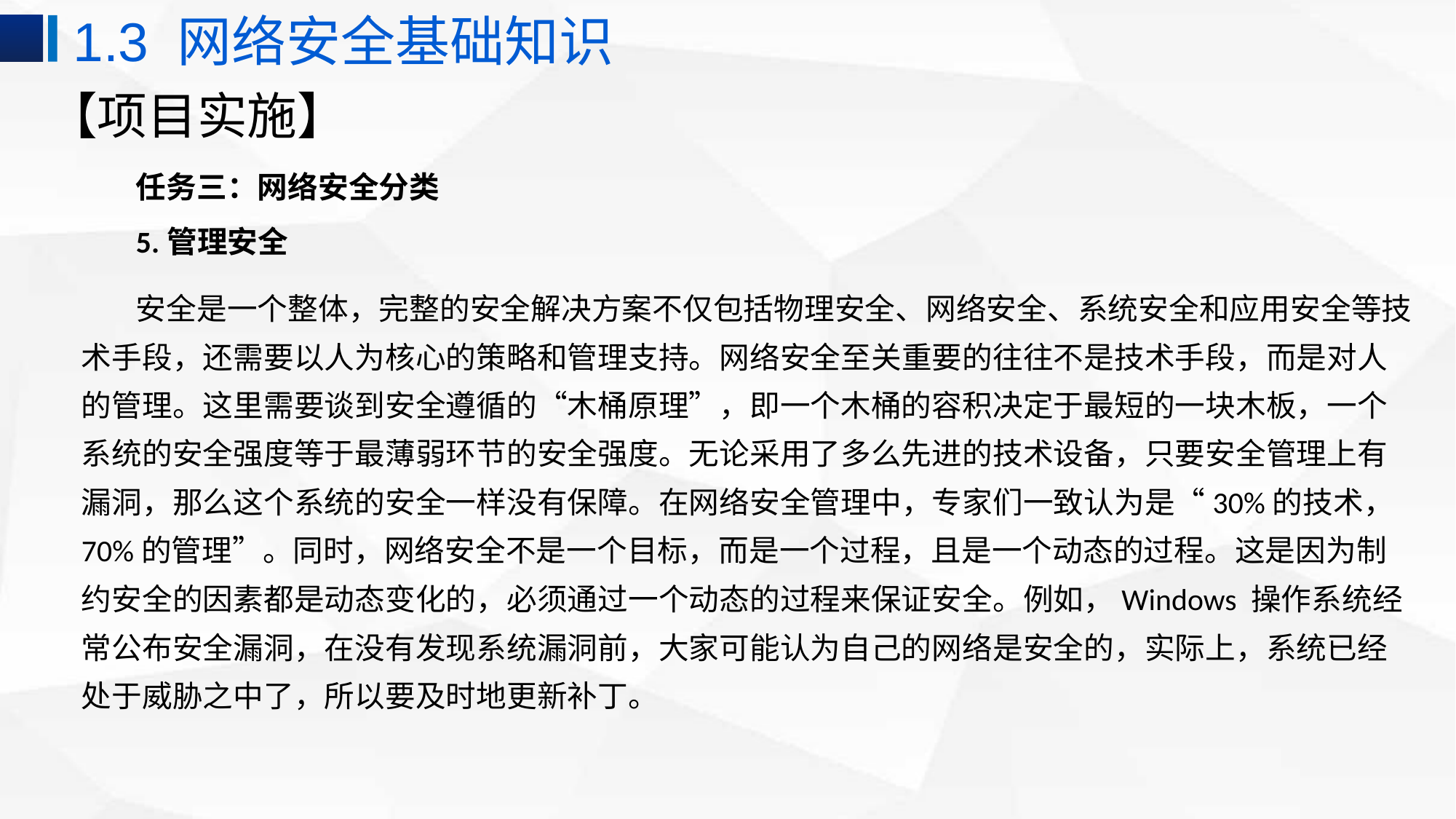

1.3 网络安全基础知识

# 【项目实施】
任务三：网络安全分类
5.管理安全
安全是一个整体，完整的安全解决方案不仅包括物理安全、网络安全、系统安全和应用安全等技术手段，还需要以人为核心的策略和管理支持。网络安全至关重要的往往不是技术手段，而是对人的管理。这里需要谈到安全遵循的“木桶原理”，即一个木桶的容积决定于最短的一块木板，一个系统的安全强度等于最薄弱环节的安全强度。无论采用了多么先进的技术设备，只要安全管理上有漏洞，那么这个系统的安全一样没有保障。在网络安全管理中，专家们一致认为是“30%的技术，70%的管理”。同时，网络安全不是一个目标，而是一个过程，且是一个动态的过程。这是因为制约安全的因素都是动态变化的，必须通过一个动态的过程来保证安全。例如，Windows 操作系统经常公布安全漏洞，在没有发现系统漏洞前，大家可能认为自己的网络是安全的，实际上，系统已经处于威胁之中了，所以要及时地更新补丁。